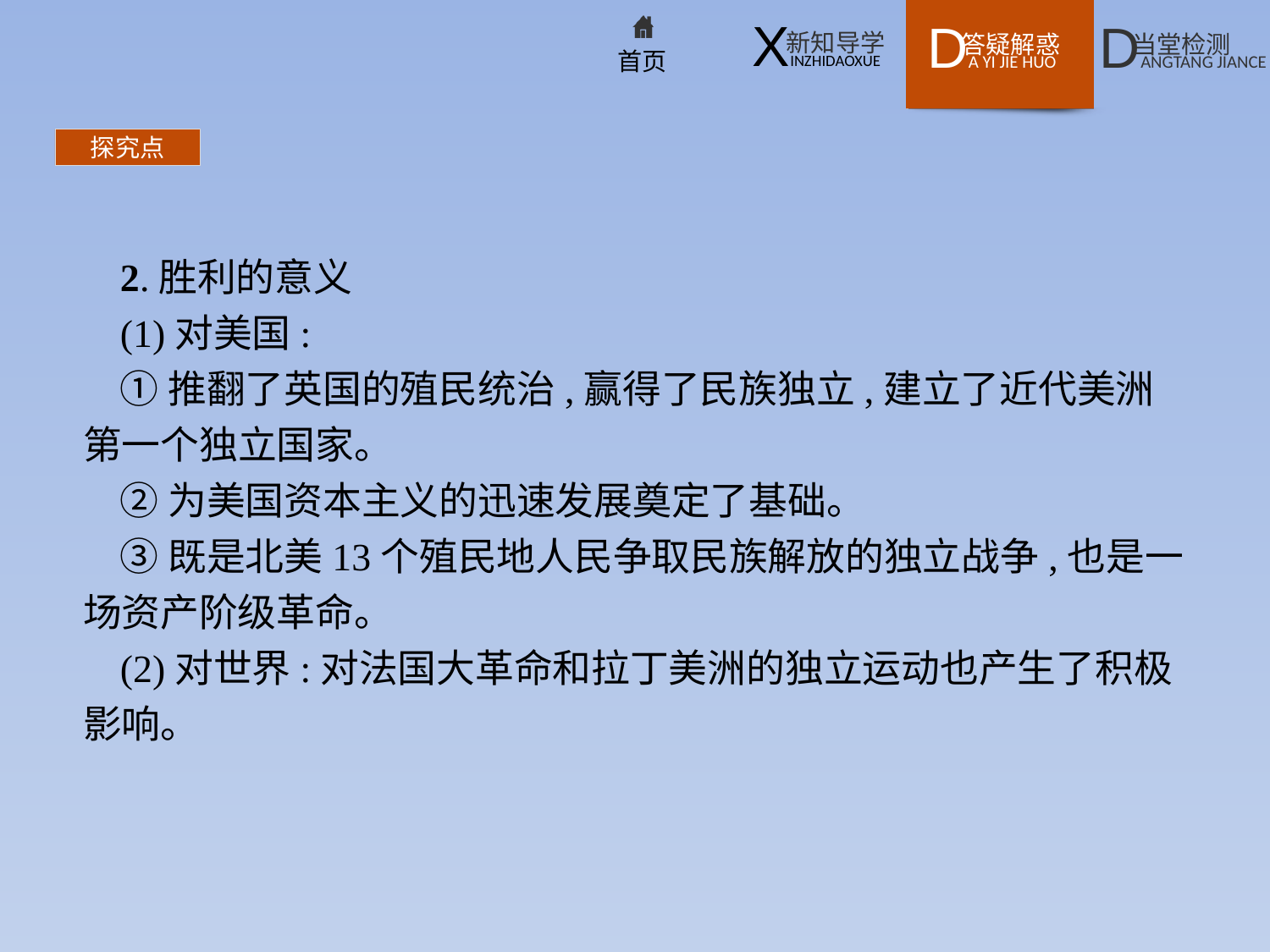

探究点
2.胜利的意义
(1)对美国:
①推翻了英国的殖民统治,赢得了民族独立,建立了近代美洲第一个独立国家。
②为美国资本主义的迅速发展奠定了基础。
③既是北美13个殖民地人民争取民族解放的独立战争,也是一场资产阶级革命。
(2)对世界:对法国大革命和拉丁美洲的独立运动也产生了积极影响。